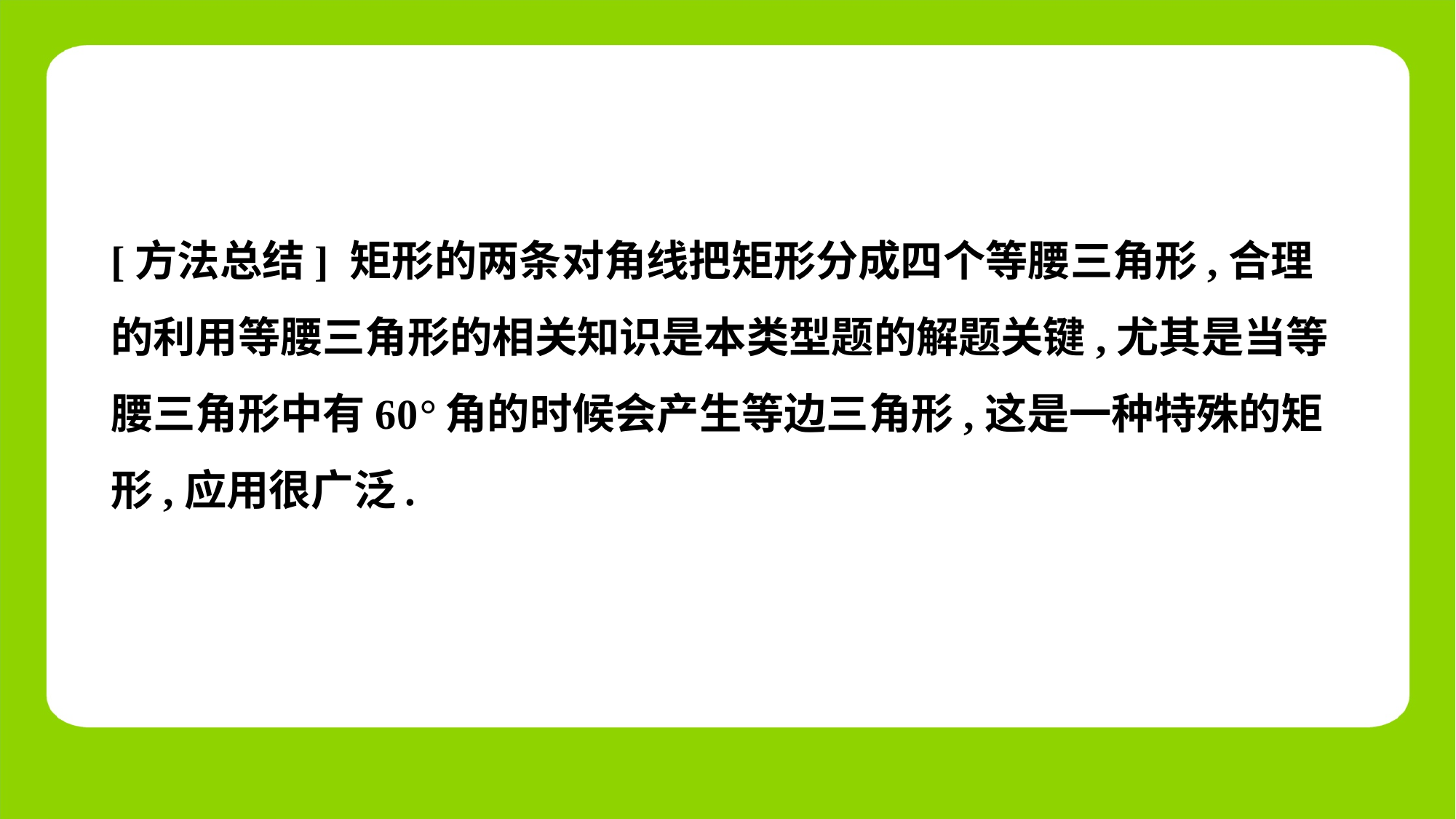

[方法总结] 矩形的两条对角线把矩形分成四个等腰三角形,合理的利用等腰三角形的相关知识是本类型题的解题关键,尤其是当等腰三角形中有60°角的时候会产生等边三角形,这是一种特殊的矩形,应用很广泛.